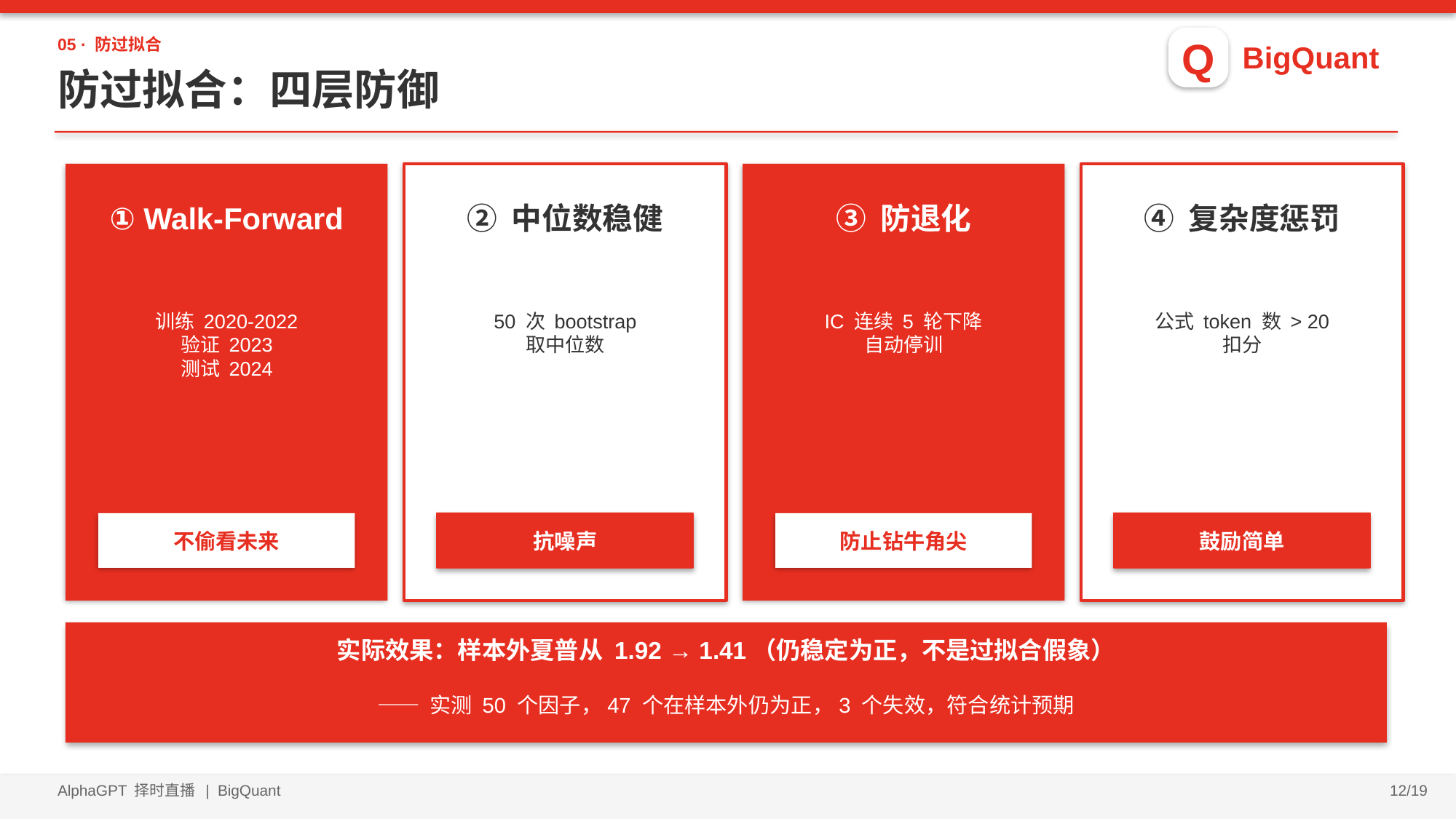

Q
BigQuant
05 · 防过拟合
防过拟合：四层防御

① Walk-Forward
② 中位数稳健
③ 防退化
④ 复杂度惩罚
训练 2020-2022
验证 2023
测试 2024
50 次 bootstrap
取中位数
IC 连续 5 轮下降
自动停训
公式 token 数 > 20
扣分

不偷看未来

抗噪声

防止钻牛角尖

鼓励简单

实际效果：样本外夏普从 1.92 → 1.41（仍稳定为正，不是过拟合假象）
—— 实测 50 个因子，47 个在样本外仍为正，3 个失效，符合统计预期

AlphaGPT 择时直播  |  BigQuant
12/19